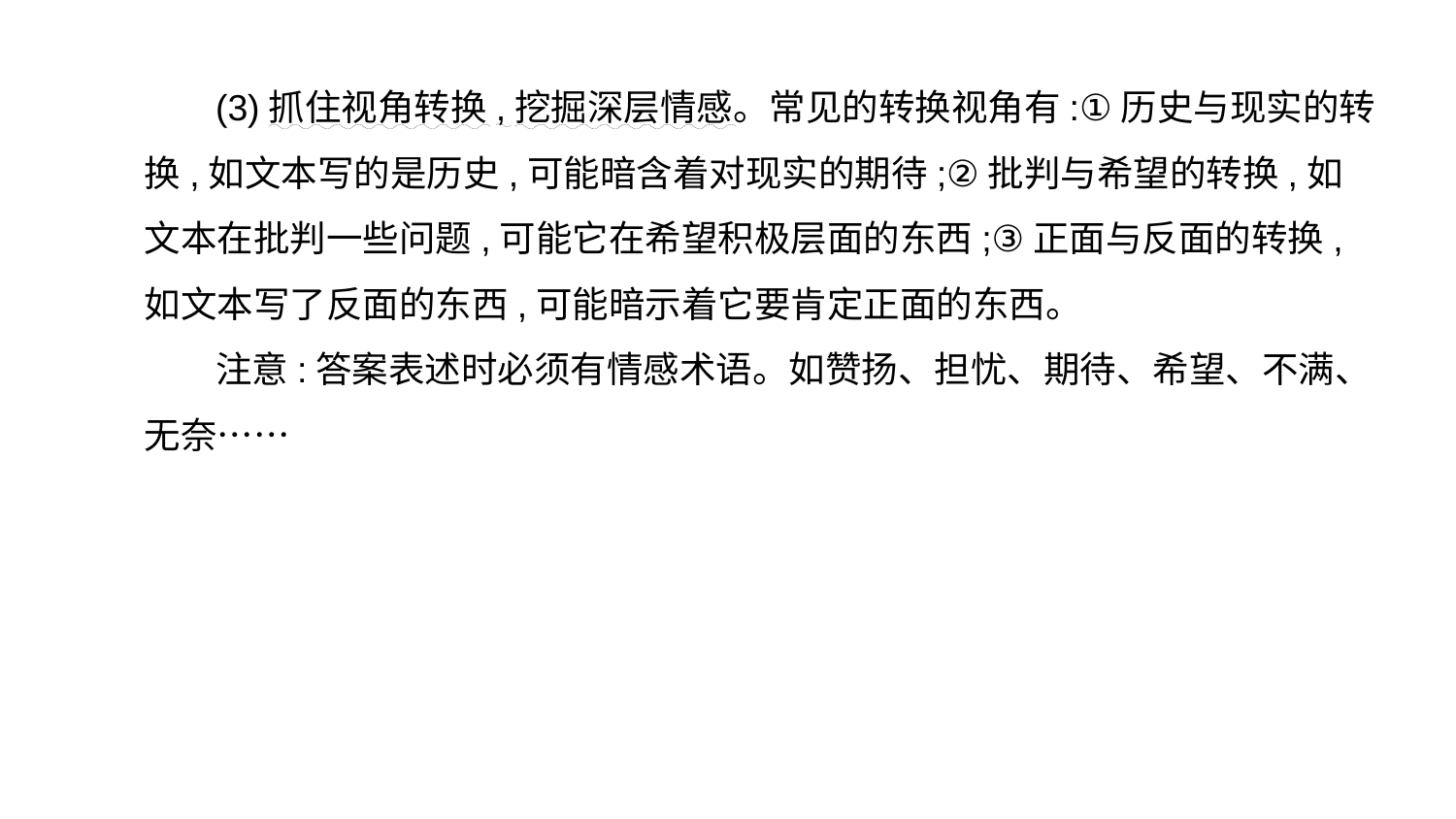

(3)抓住视角转换,挖掘深层情感。常见的转换视角有:①历史与现实的转 换,如文本写的是历史,可能暗含着对现实的期待;②批判与希望的转换,如文本在批判一些问题,可能它在希望积极层面的东西;③正面与反面的转换,如文本写了反面的东西,可能暗示着它要肯定正面的东西。
注意:答案表述时必须有情感术语。如赞扬、担忧、期待、希望、不满、无奈……